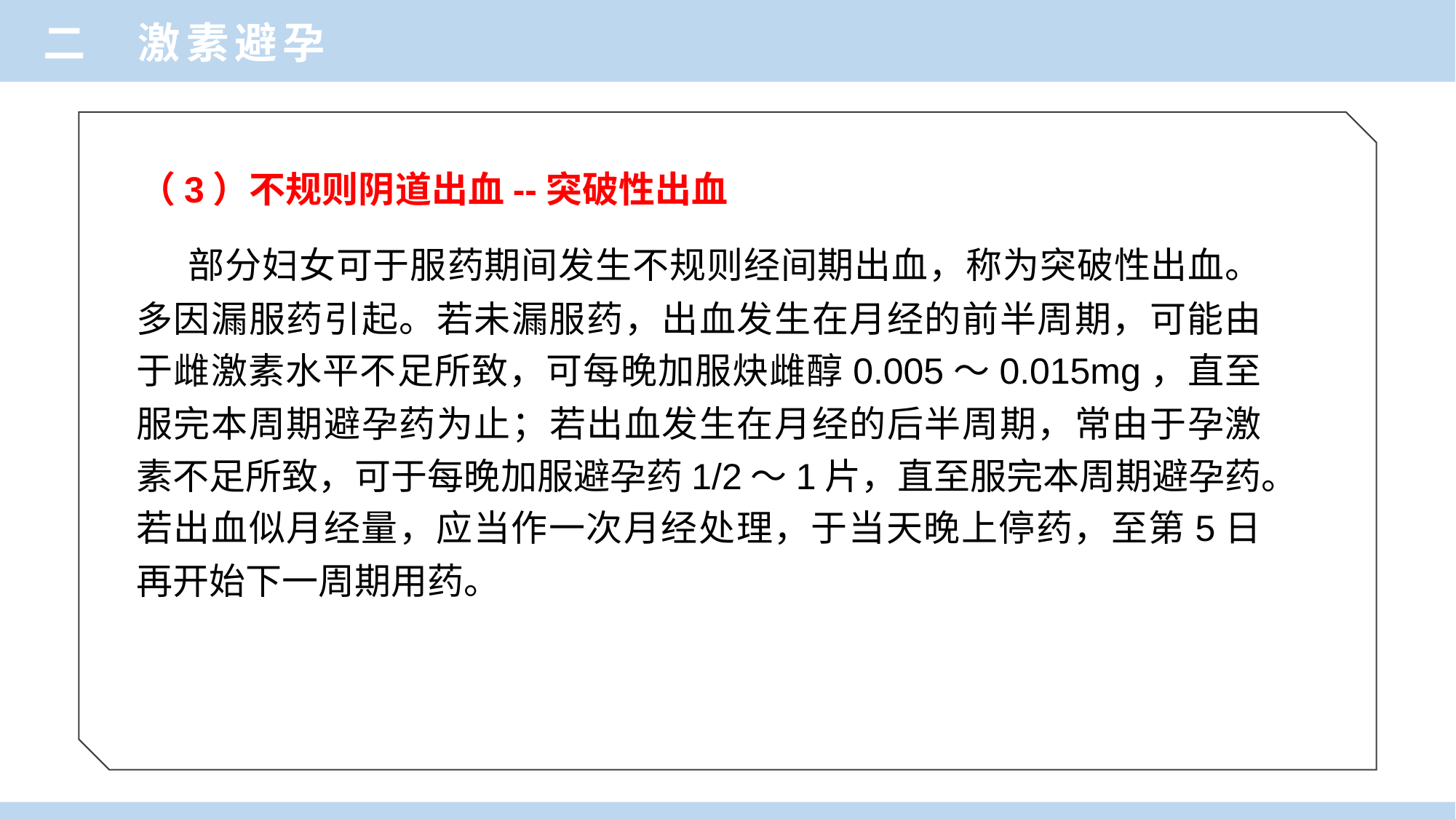

二   激素避孕

（3）不规则阴道出血--突破性出血
    部分妇女可于服药期间发生不规则经间期出血，称为突破性出血。多因漏服药引起。若未漏服药，出血发生在月经的前半周期，可能由于雌激素水平不足所致，可每晚加服炔雌醇0.005～0.015mg，直至服完本周期避孕药为止；若出血发生在月经的后半周期，常由于孕激素不足所致，可于每晚加服避孕药1/2～1片，直至服完本周期避孕药。若出血似月经量，应当作一次月经处理，于当天晚上停药，至第5日再开始下一周期用药。